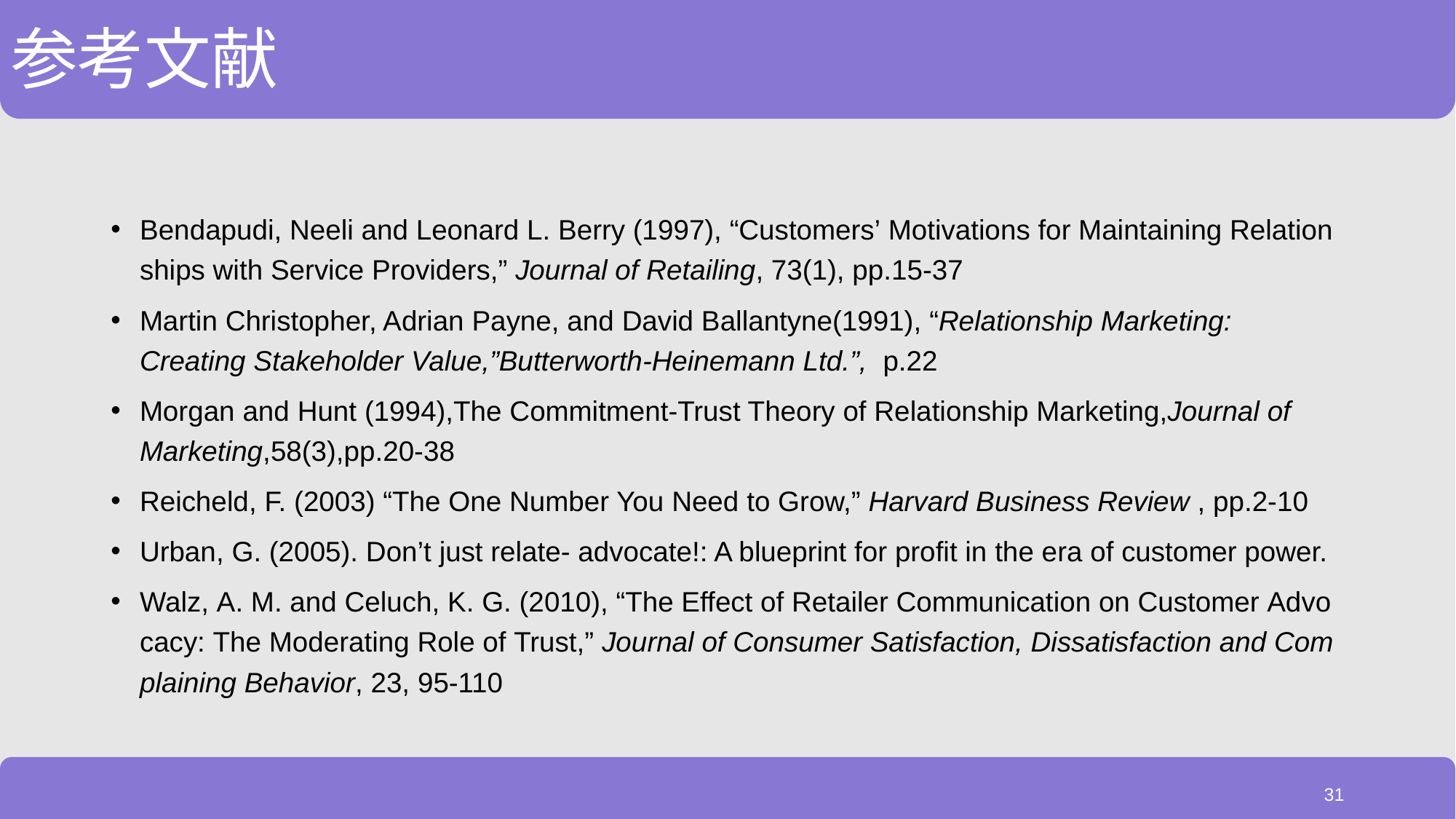

# 参考文献
Bendapudi, Neeli and Leonard L. Berry (1997), “Customers’ Motivations for Maintaining Relationships with Service Providers,” Journal of Retailing, 73(1), pp.15-37
Martin Christopher, Adrian Payne, and David Ballantyne(1991), “Relationship Marketing: Creating Stakeholder Value,”Butterworth-Heinemann Ltd.”,  p.22
Morgan and Hunt (1994),The Commitment-Trust Theory of Relationship Marketing,Journal of Marketing,58(3),pp.20-38
Reicheld, F. (2003) “The One Number You Need to Grow,” Harvard Business Review , pp.2-10
Urban, G. (2005). Don’t just relate- advocate!: A blueprint for profit in the era of customer power.
Walz, A. M. and Celuch, K. G. (2010), “The Effect of Retailer Communication on Customer Advocacy: The Moderating Role of Trust,” Journal of Consumer Satisfaction, Dissatisfaction and Complaining Behavior, 23, 95-110

31